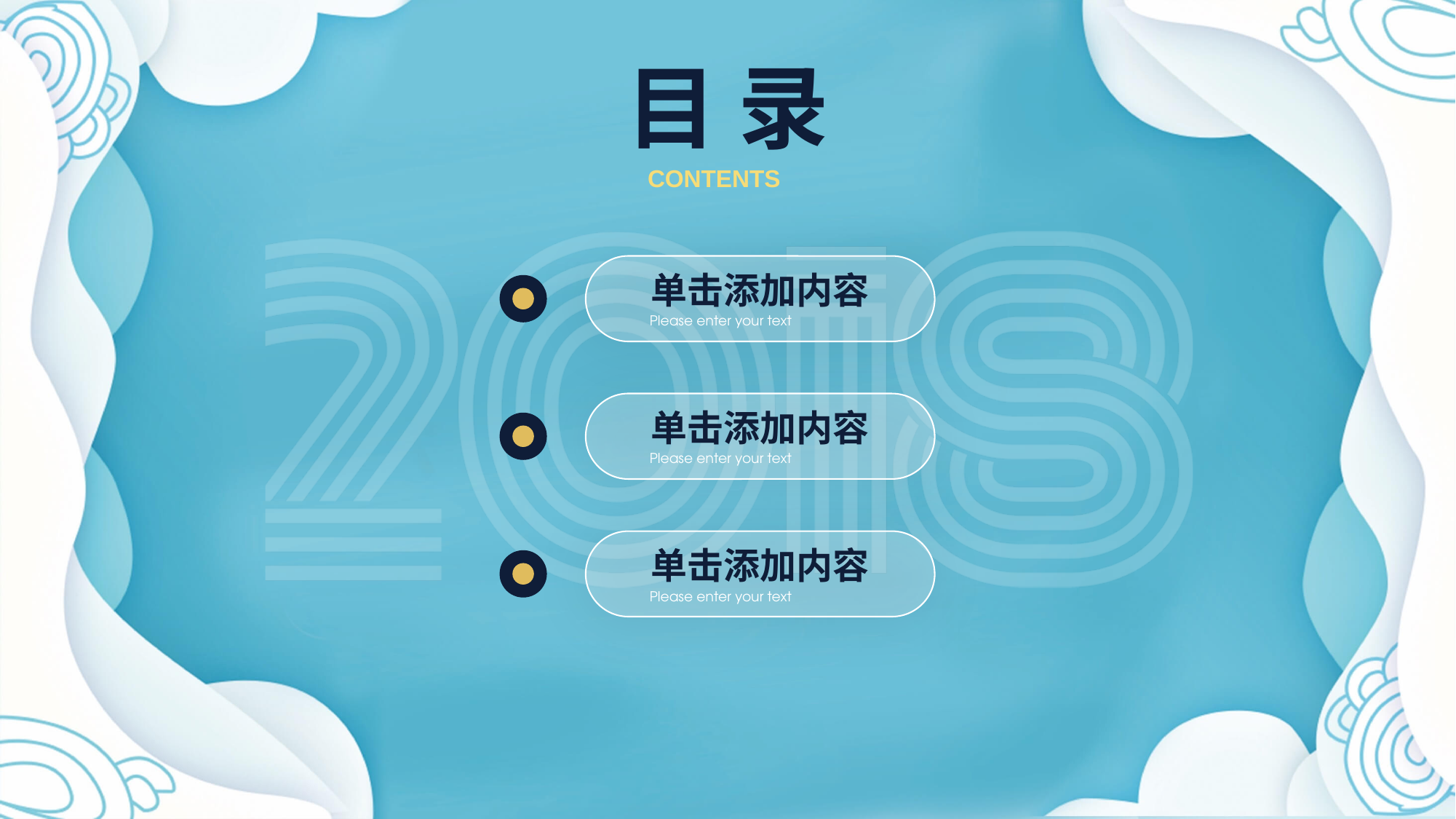

目 录
CONTENTS

单击添加内容
Please enter your text

单击添加内容
Please enter your text

单击添加内容
Please enter your text